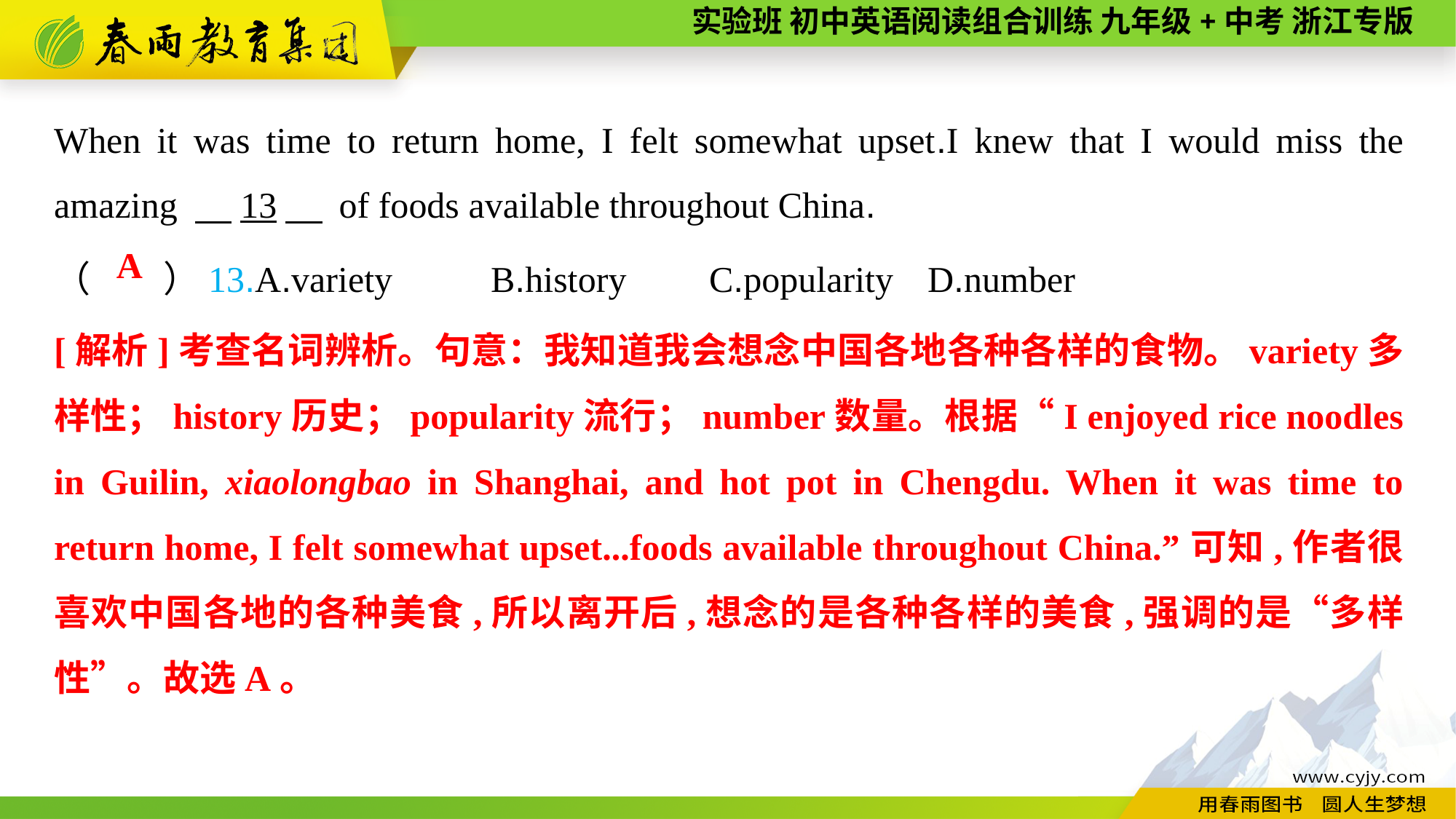

When it was time to return home, I felt somewhat upset.I knew that I would miss the amazing 　13　 of foods available throughout China.
（　　）13.A.variety	B.history	C.popularity	D.number
 A
[解析]考查名词辨析。句意：我知道我会想念中国各地各种各样的食物。variety多样性；history历史；popularity流行；number数量。根据“I enjoyed rice noodles in Guilin, xiaolongbao in Shanghai, and hot pot in Chengdu. When it was time to return home, I felt somewhat upset...foods available throughout China.”可知,作者很喜欢中国各地的各种美食,所以离开后,想念的是各种各样的美食,强调的是“多样性”。故选A。